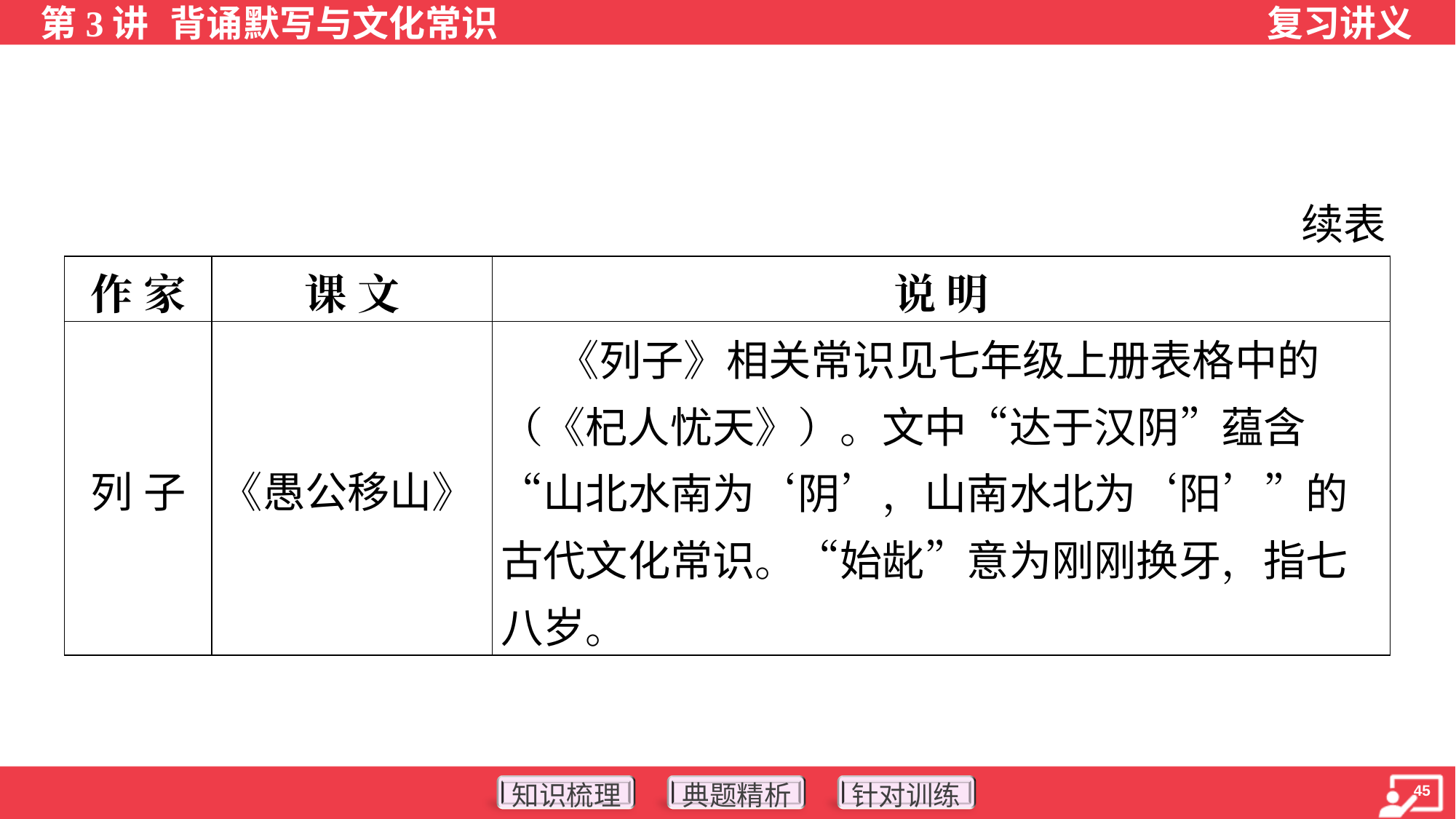

续表
| 作 家 | 课 文 | 说 明 |
| --- | --- | --- |
| 列 子 | 《愚公移山》 | 《列子》相关常识见七年级上册表格中的（《杞人忧天》）。文中“达于汉阴”蕴含“山北水南为‘阴’，山南水北为‘阳’”的古代文化常识。“始龀”意为刚刚换牙，指七八岁。 |